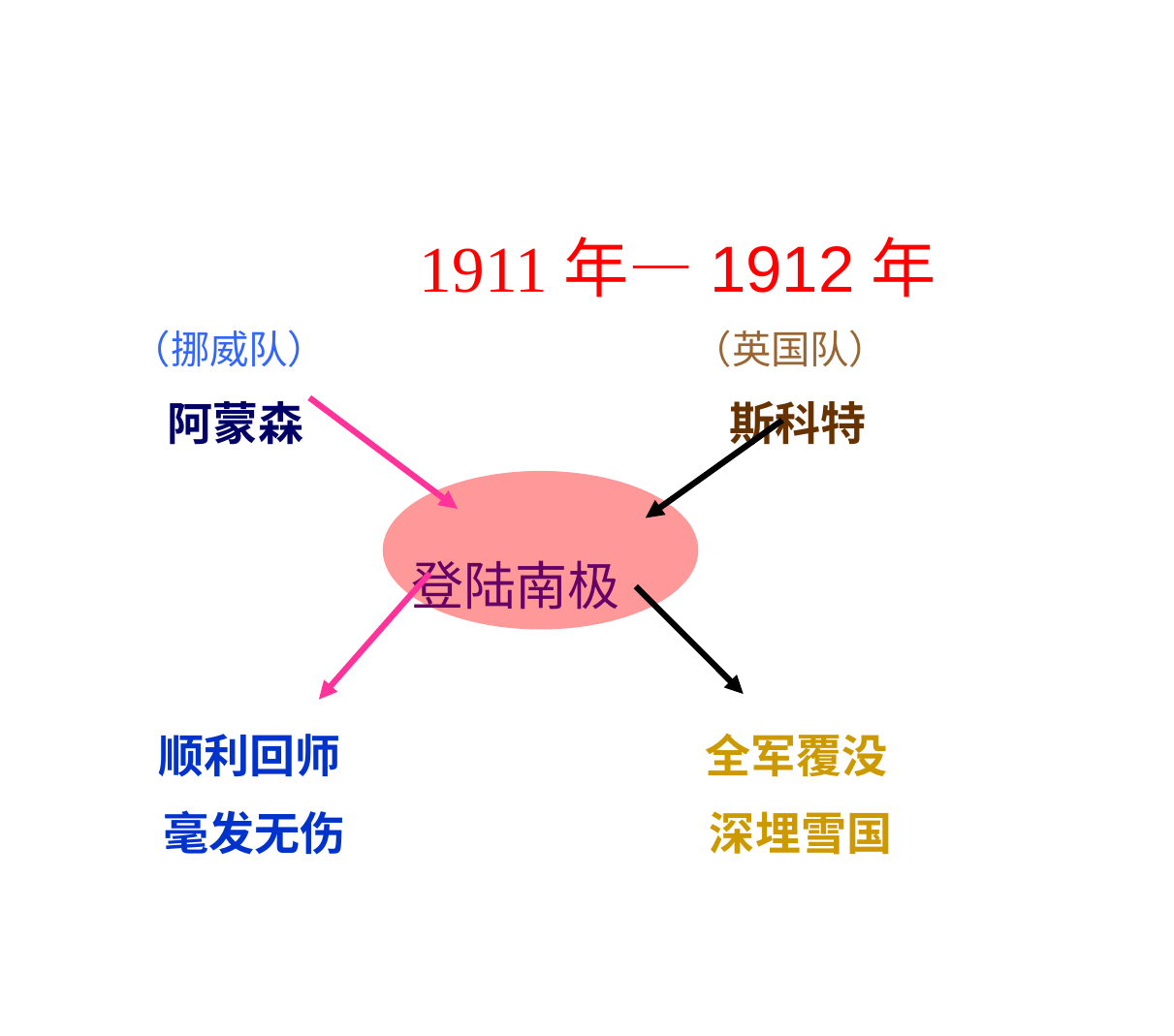

1911年—1912年
（挪威队）                                          （英国队）
   阿蒙森                                         斯科特

                               登陆南极

  顺利回师                                   全军覆没
  毫发无伤                                   深埋雪国